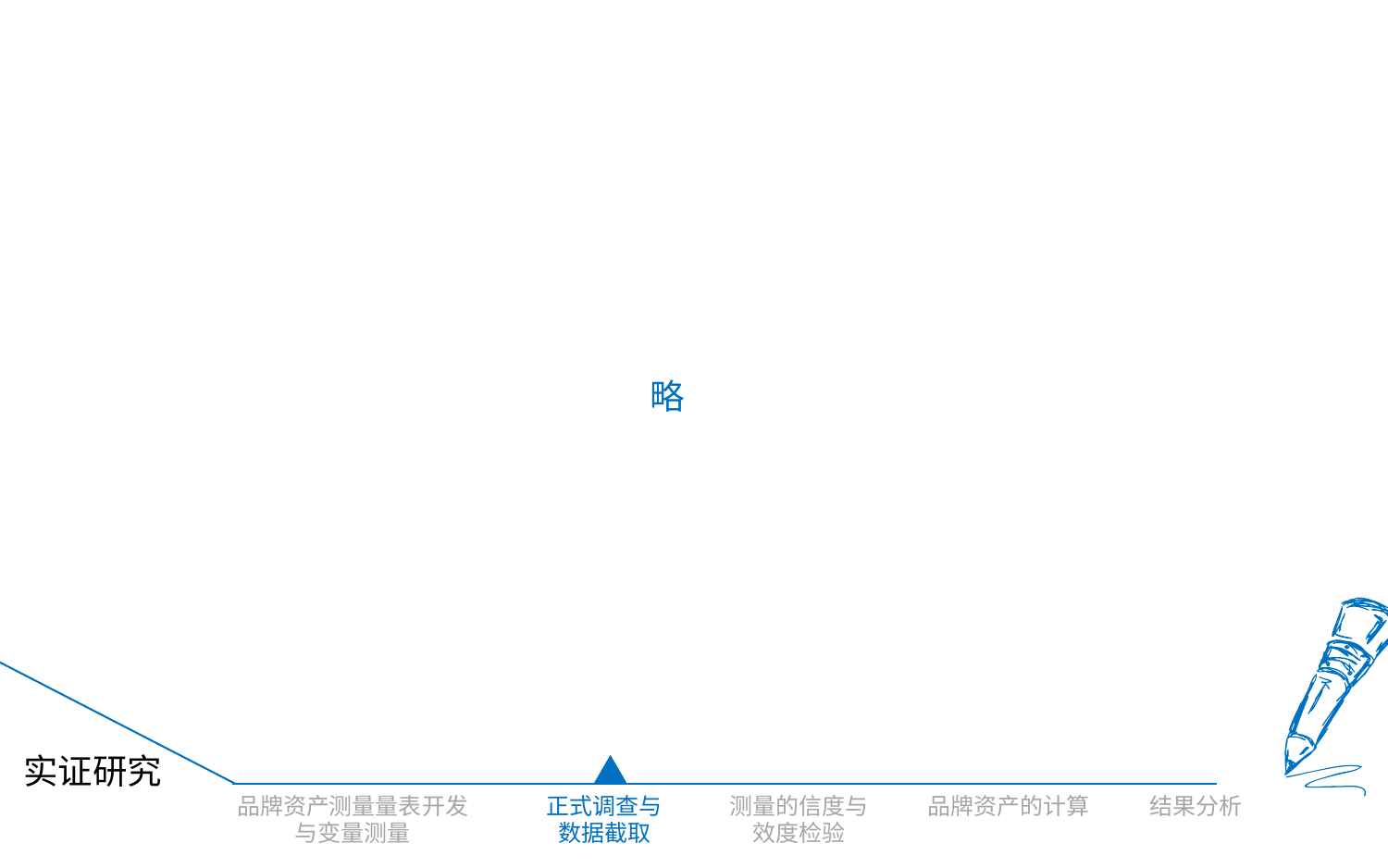

略

实证研究

品牌资产测量量表开发
与变量测量
正式调查与
数据截取
测量的信度与效度检验
品牌资产的计算
结果分析